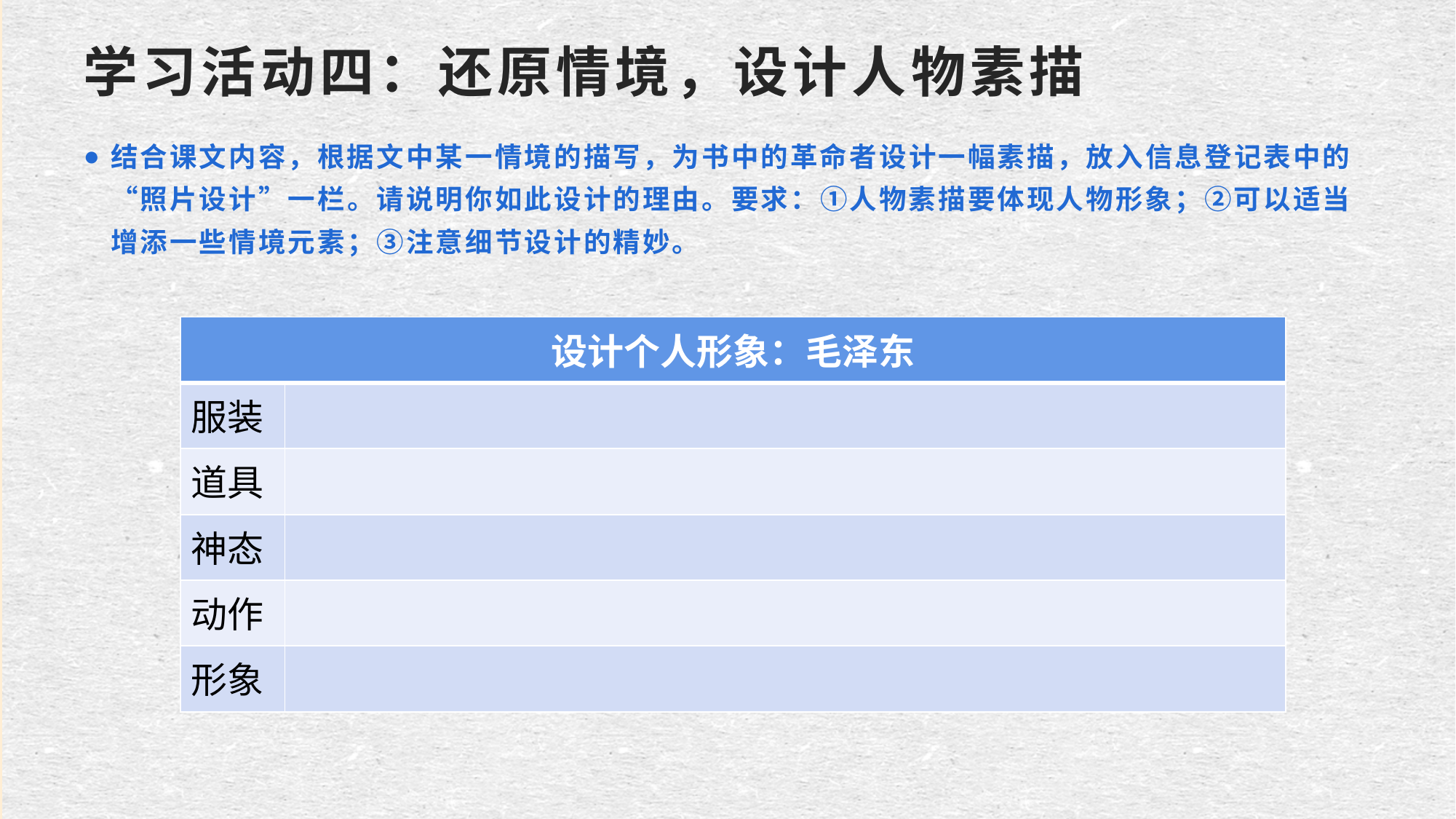

# 学习活动四：还原情境，设计人物素描
结合课文内容，根据文中某一情境的描写，为书中的革命者设计一幅素描，放入信息登记表中的“照片设计”一栏。请说明你如此设计的理由。要求：①人物素描要体现人物形象；②可以适当增添一些情境元素；③注意细节设计的精妙。
| 设计个人形象：毛泽东 |  |
| --- | --- |
| 服装 |  |
| 道具 |  |
| 神态 |  |
| 动作 |  |
| 形象 |  |